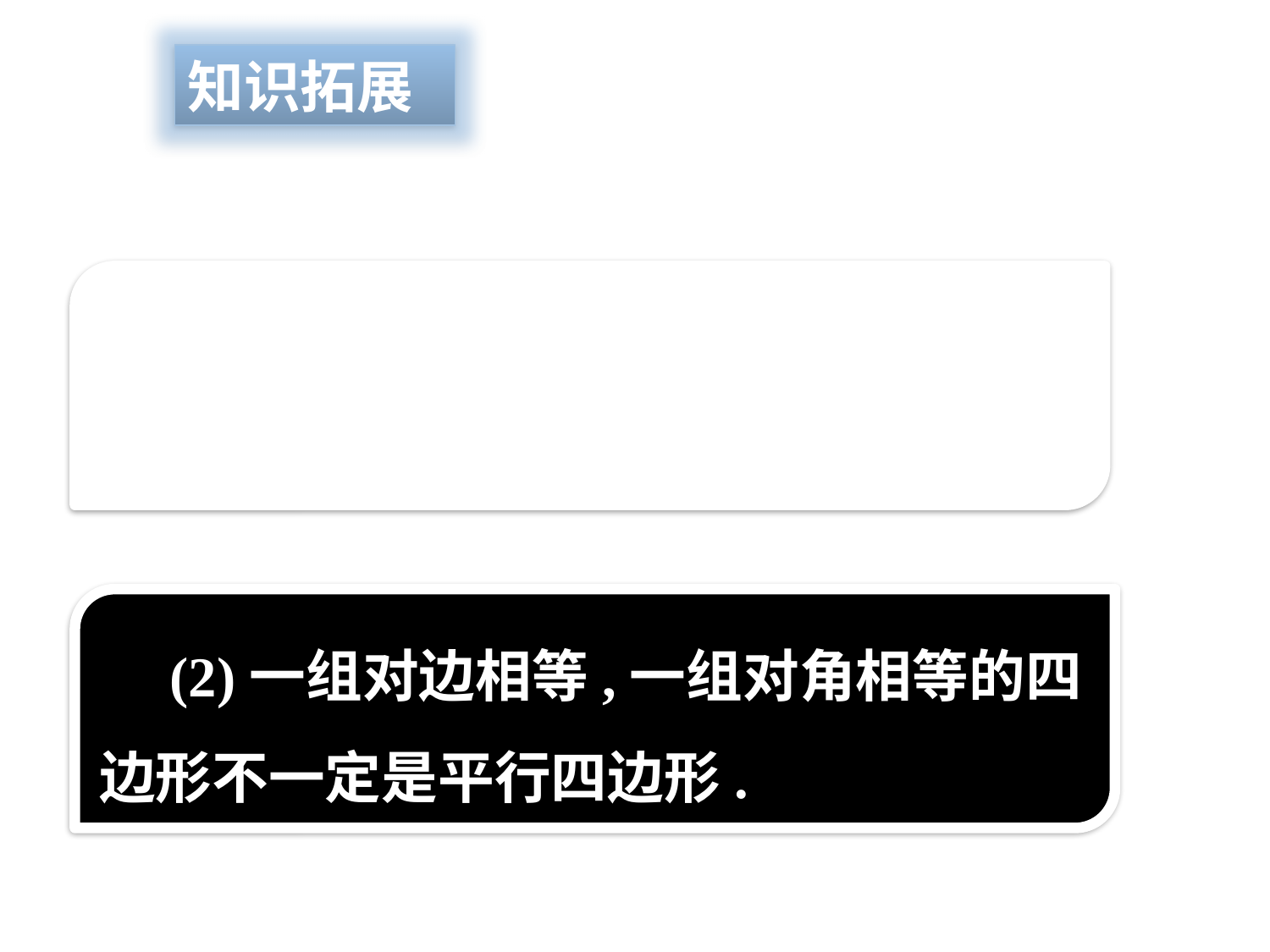

知识拓展
      (1)一组对边平行,另一组对边相等的四边形不一定是平行四边形.
     (2)一组对边相等,一组对角相等的四边形不一定是平行四边形.